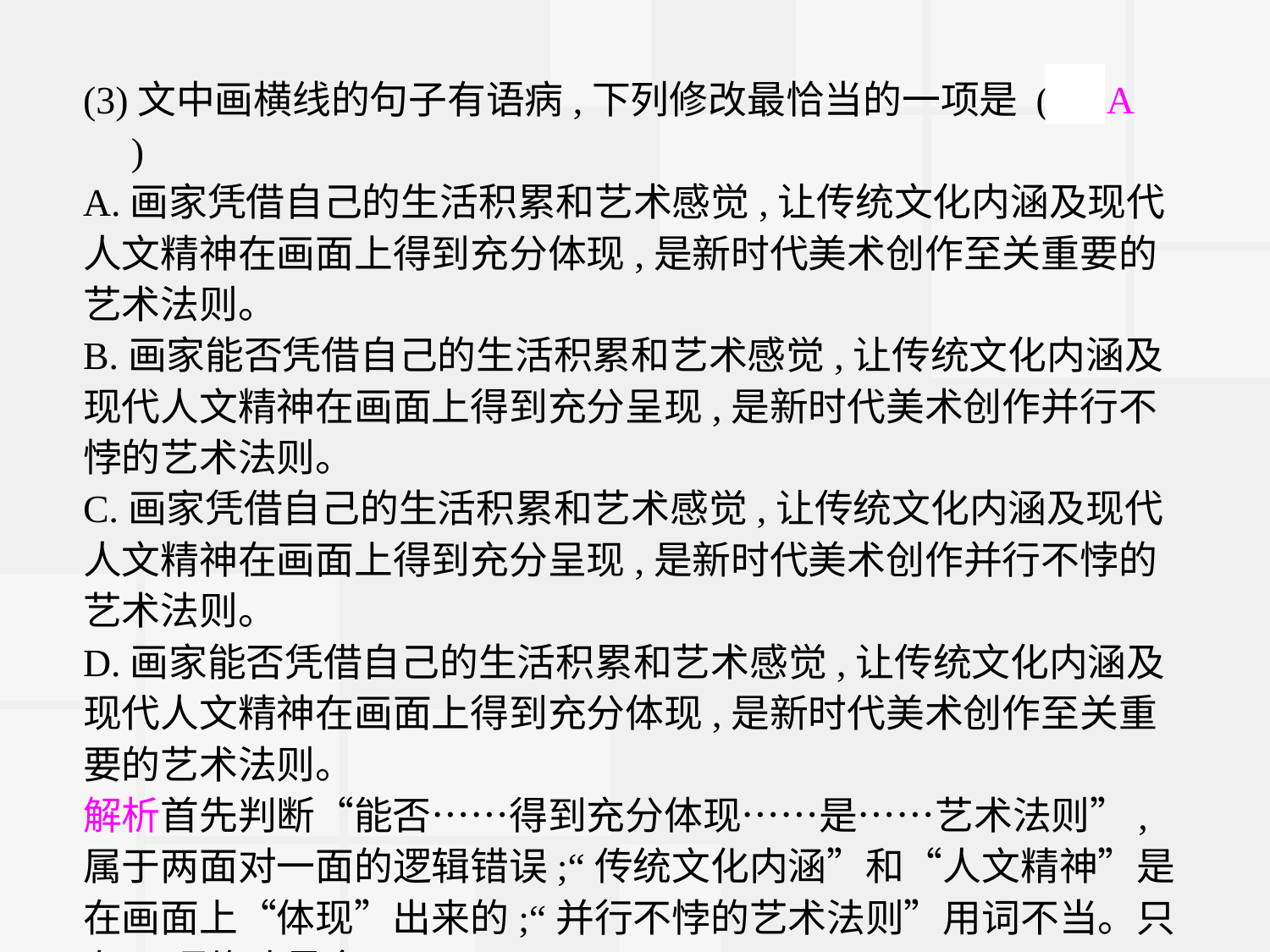

(3)文中画横线的句子有语病,下列修改最恰当的一项是 (　A　)
A.画家凭借自己的生活积累和艺术感觉,让传统文化内涵及现代人文精神在画面上得到充分体现,是新时代美术创作至关重要的艺术法则。
B.画家能否凭借自己的生活积累和艺术感觉,让传统文化内涵及现代人文精神在画面上得到充分呈现,是新时代美术创作并行不悖的艺术法则。
C.画家凭借自己的生活积累和艺术感觉,让传统文化内涵及现代人文精神在画面上得到充分呈现,是新时代美术创作并行不悖的艺术法则。
D.画家能否凭借自己的生活积累和艺术感觉,让传统文化内涵及现代人文精神在画面上得到充分体现,是新时代美术创作至关重要的艺术法则。
解析首先判断“能否……得到充分体现……是……艺术法则”,属于两面对一面的逻辑错误;“传统文化内涵”和“人文精神”是在画面上“体现”出来的;“并行不悖的艺术法则”用词不当。只有A项修改最全面。